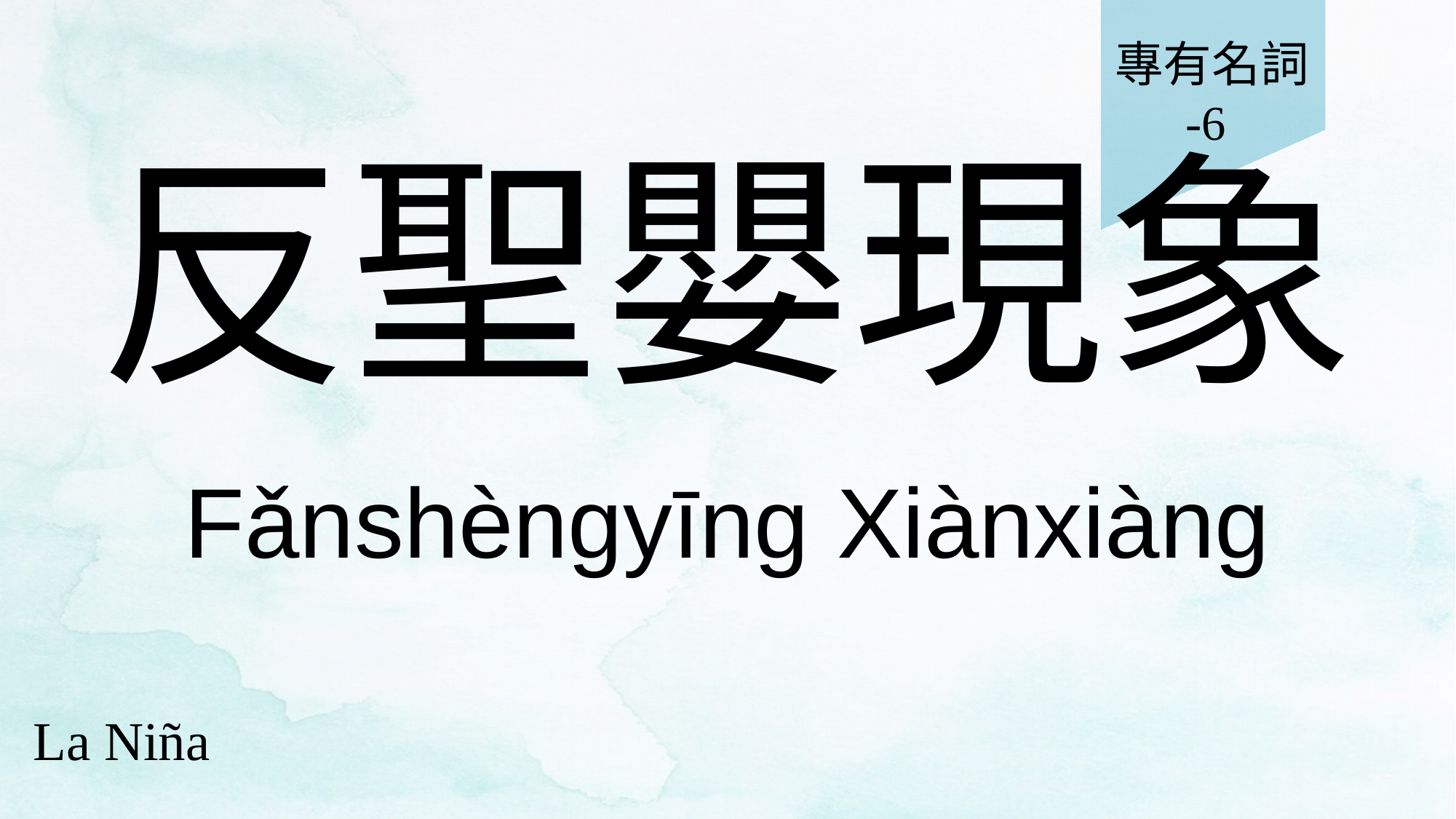

專有名詞
-6
# 反聖嬰現象
Fǎnshèngyīng Xiànxiàng
La Niña